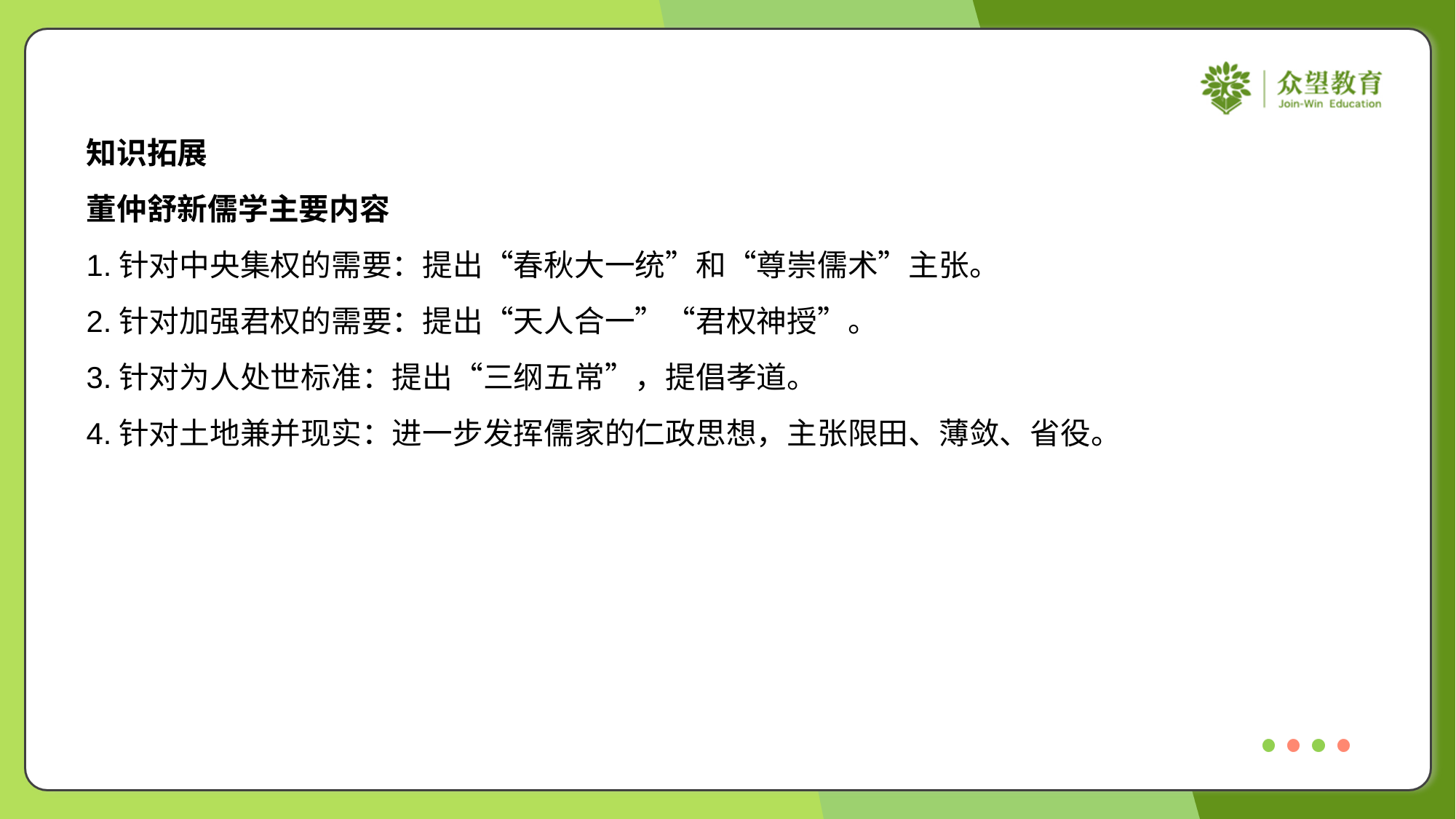

知识拓展
董仲舒新儒学主要内容
1.针对中央集权的需要：提出“春秋大一统”和“尊崇儒术”主张。
2.针对加强君权的需要：提出“天人合一”“君权神授”。
3.针对为人处世标准：提出“三纲五常”，提倡孝道。
4.针对土地兼并现实：进一步发挥儒家的仁政思想，主张限田、薄敛、省役。